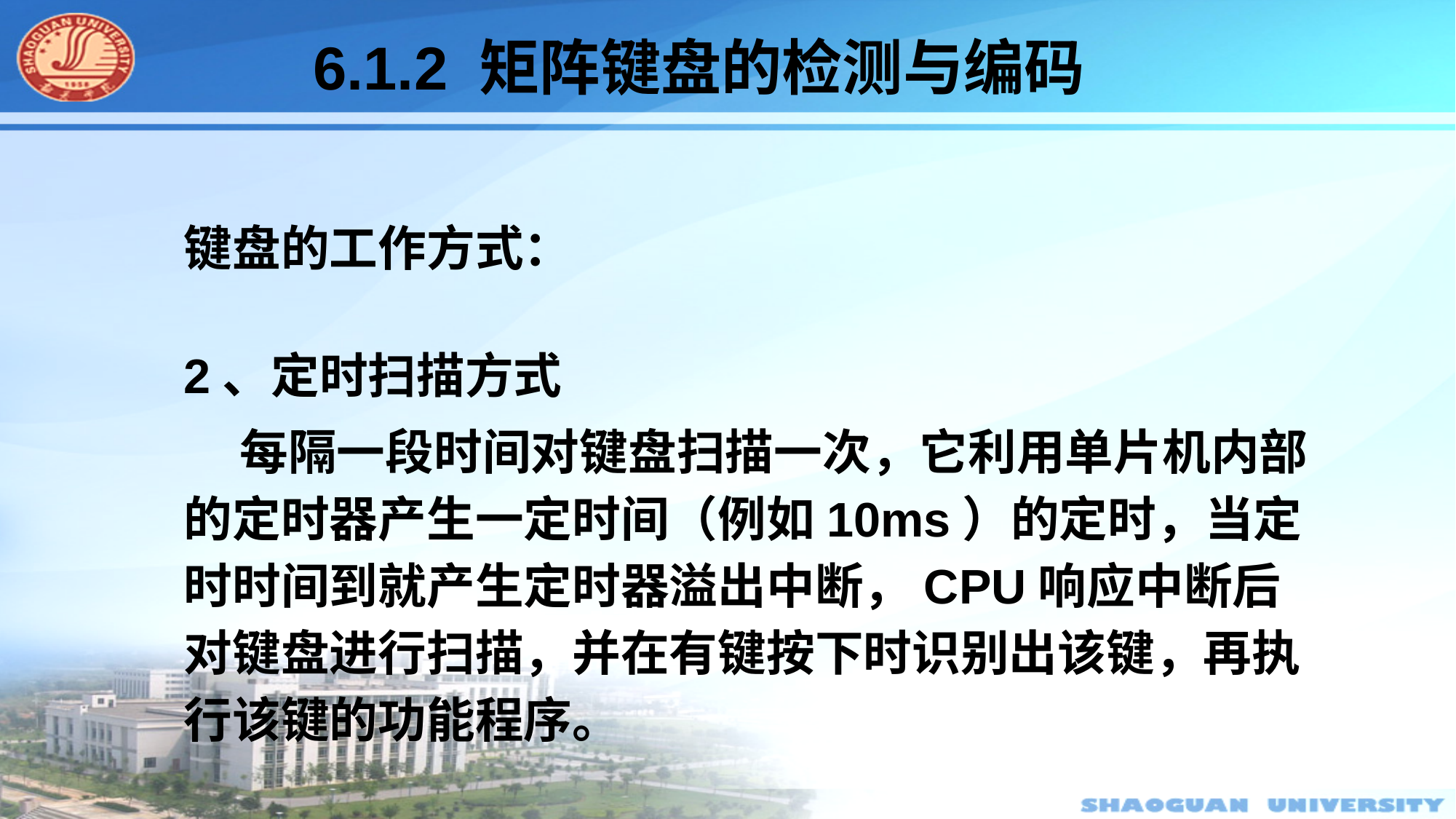

6.1.2 矩阵键盘的检测与编码
键盘的工作方式：

2、定时扫描方式
    每隔一段时间对键盘扫描一次，它利用单片机内部的定时器产生一定时间（例如10ms）的定时，当定时时间到就产生定时器溢出中断，CPU响应中断后对键盘进行扫描，并在有键按下时识别出该键，再执行该键的功能程序。